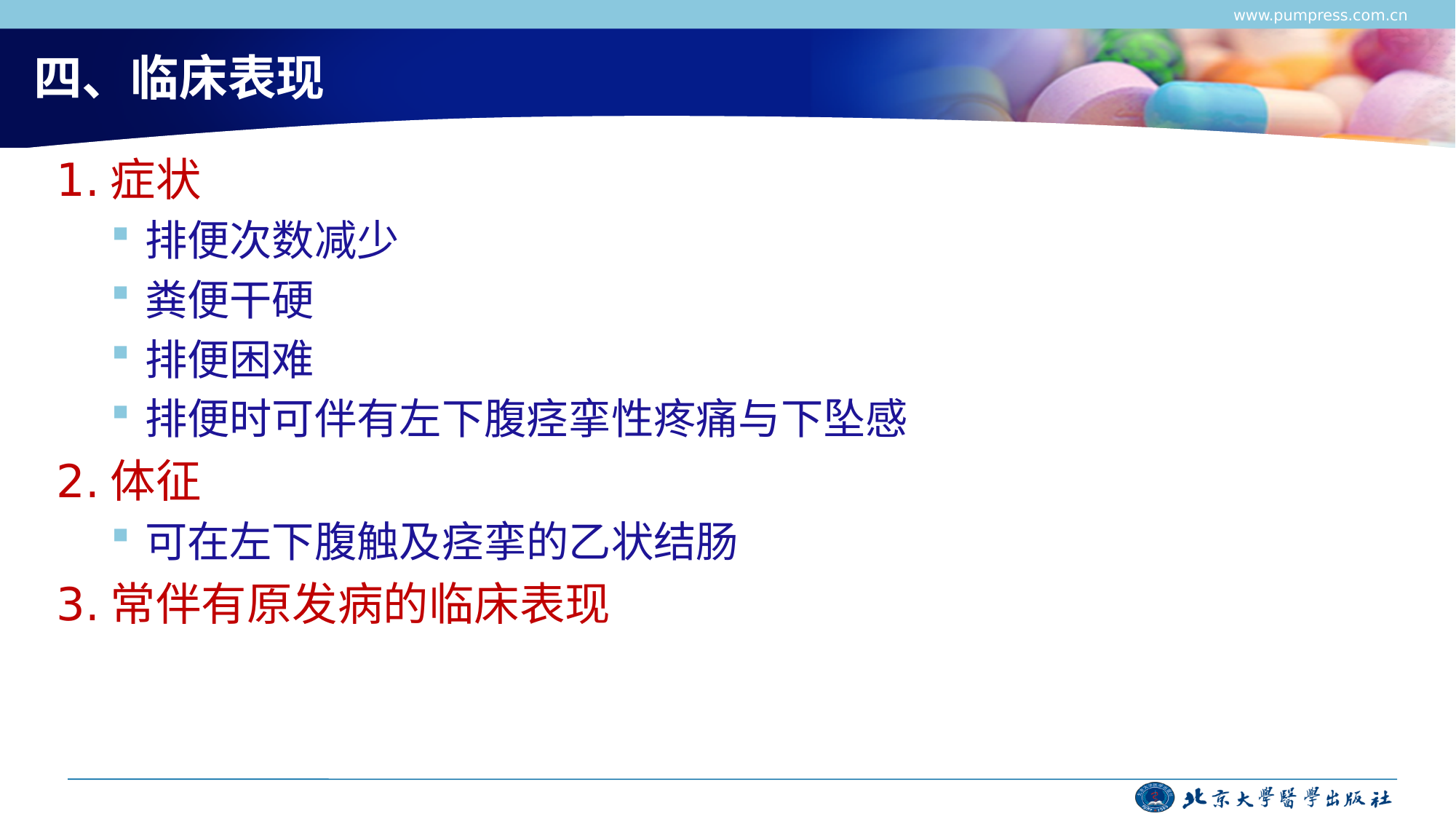

www.pumpress.com.cn
# 四、临床表现
1.症状
排便次数减少
粪便干硬
排便困难
排便时可伴有左下腹痉挛性疼痛与下坠感
2.体征
可在左下腹触及痉挛的乙状结肠
3.常伴有原发病的临床表现